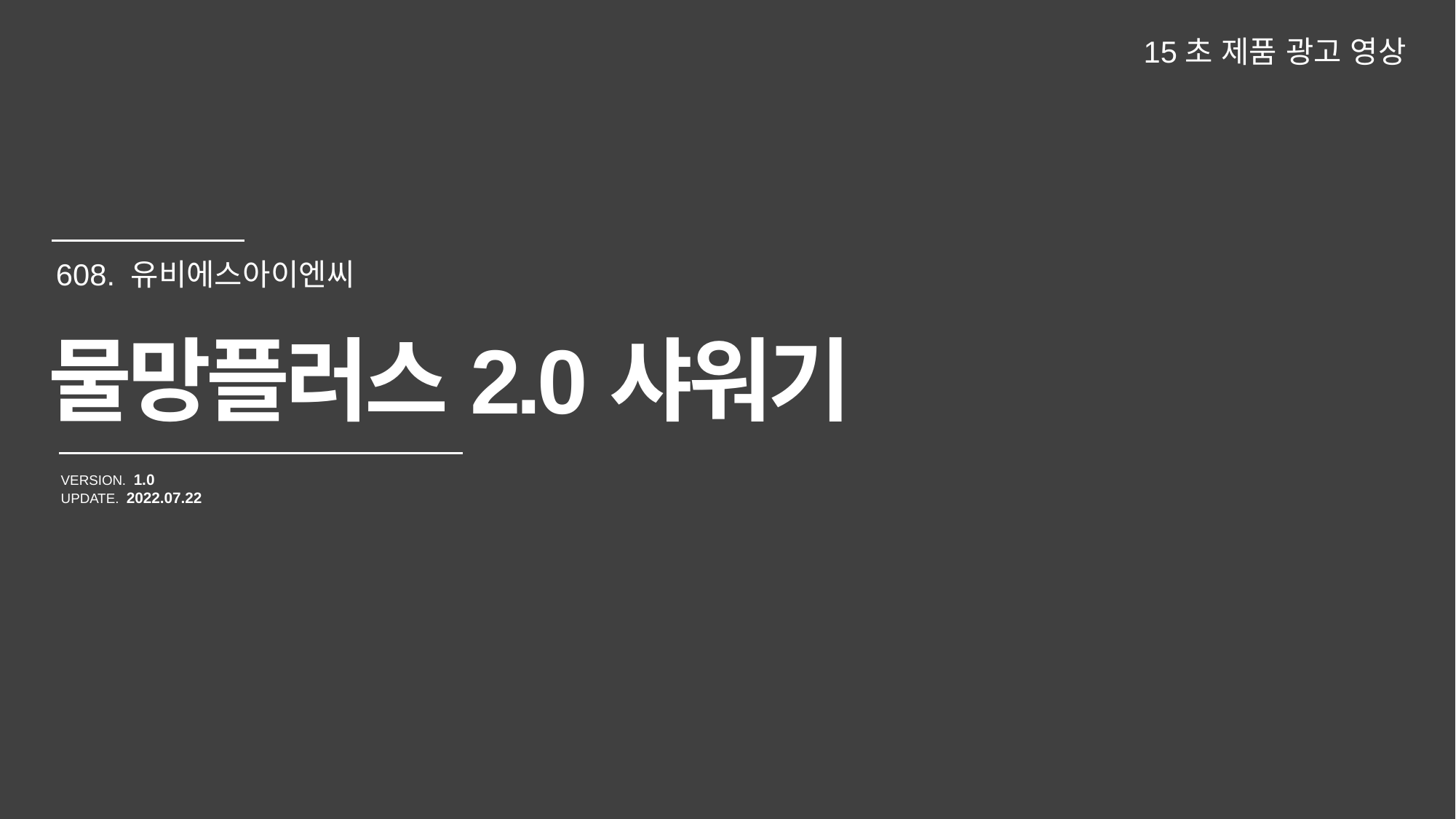

15초 제품 광고 영상
물망플러스2.0샤워기
VERSION.  1.0
UPDATE.  2022.07.22

608. 유비에스아이엔씨